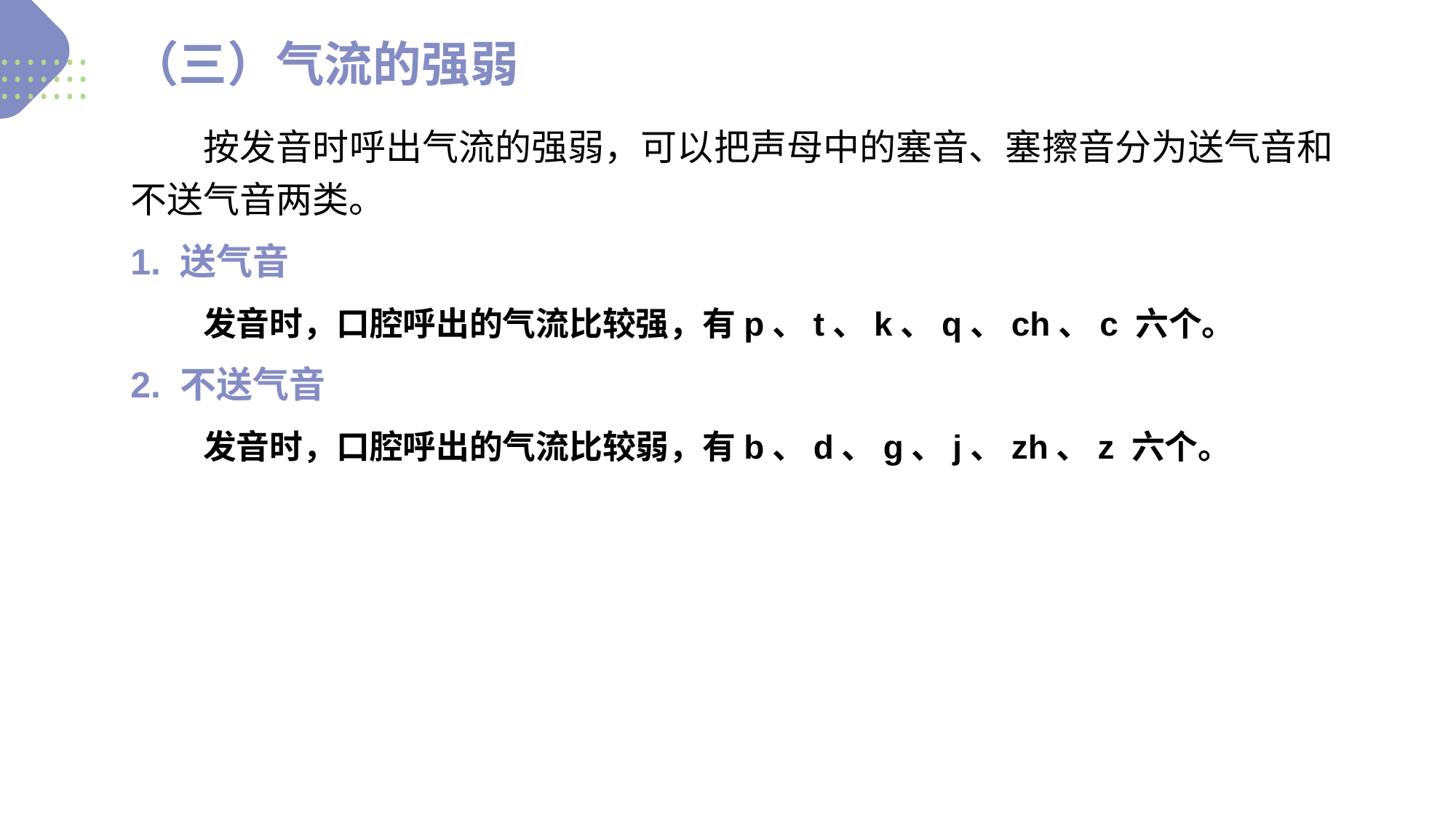

（三）气流的强弱

　　按发音时呼出气流的强弱，可以把声母中的塞音、塞擦音分为送气音和不送气音两类。
1. 送气音
　　发音时，口腔呼出的气流比较强，有p、t、k、q、ch、c 六个。
2. 不送气音
　　发音时，口腔呼出的气流比较弱，有b、d、ɡ、j、zh、z 六个。